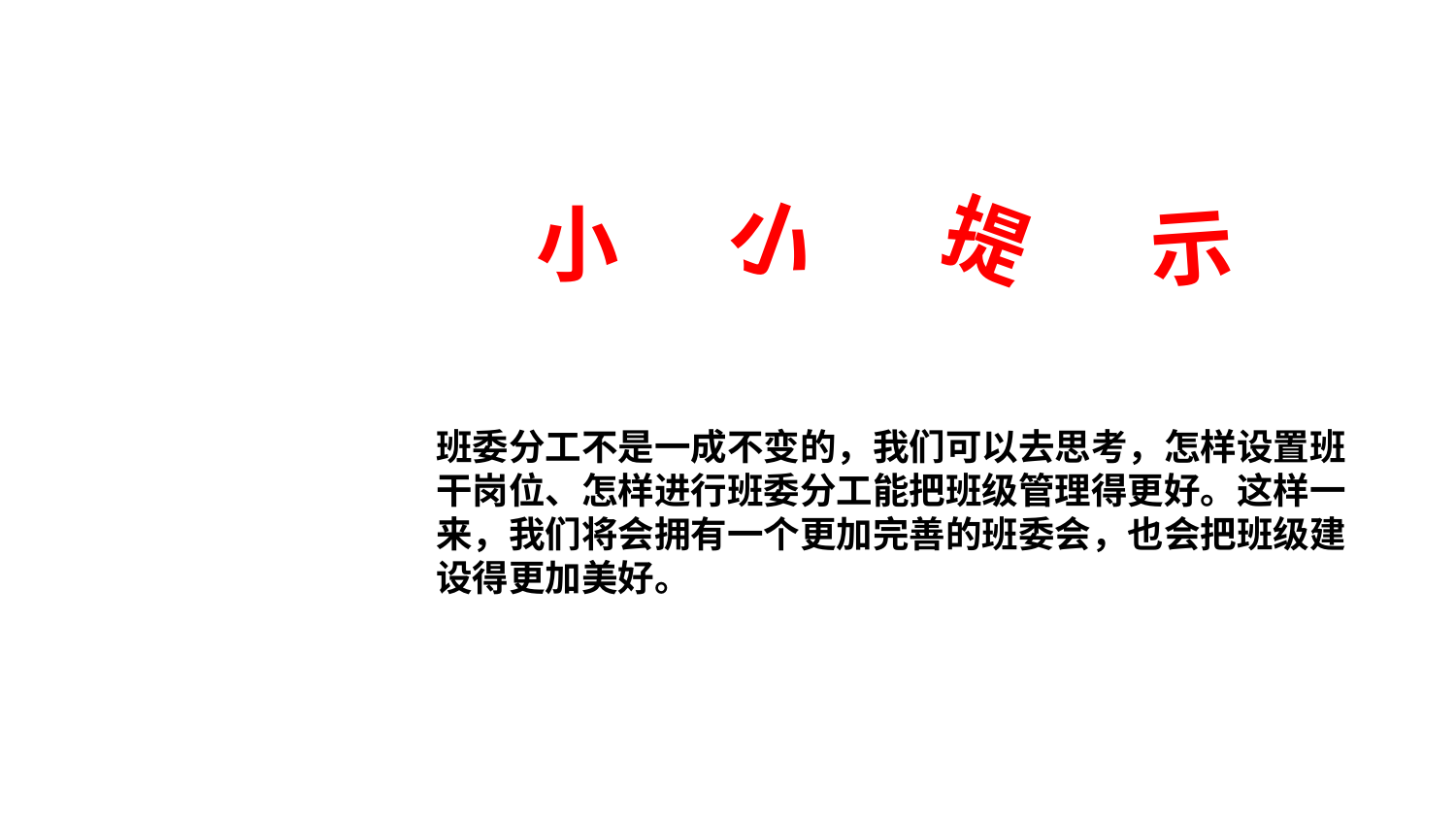

小
提
小
示
班委分工不是一成不变的，我们可以去思考，怎样设置班干岗位、怎样进行班委分工能把班级管理得更好。这样一来，我们将会拥有一个更加完善的班委会，也会把班级建设得更加美好。